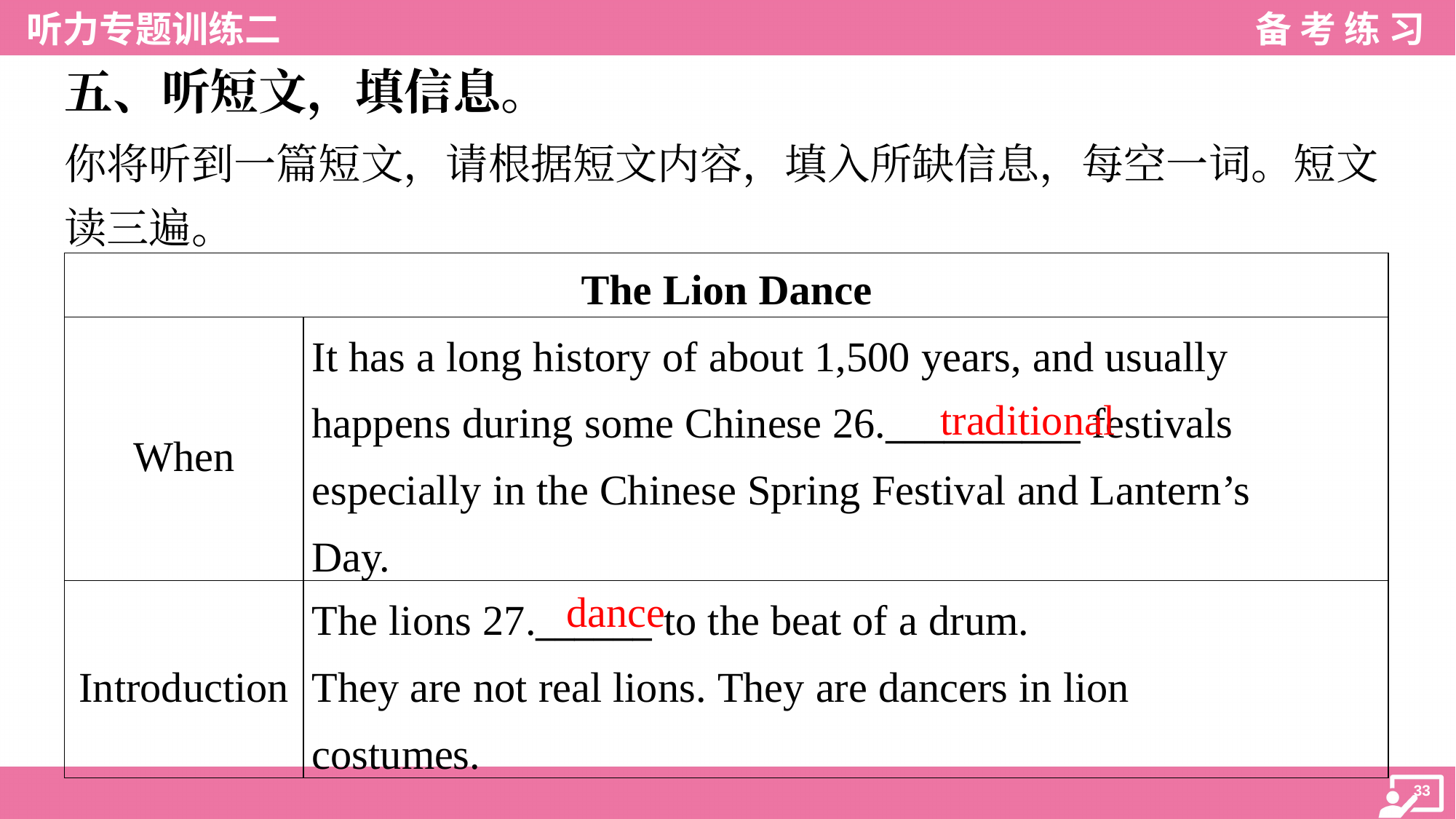

五、听短文，填信息。
你将听到一篇短文，请根据短文内容，填入所缺信息，每空一词。短文
读三遍。
| The Lion Dance |  |
| --- | --- |
| When | It has a long history of about 1,500 years, and usually happens during some Chinese 26.\_\_\_\_\_\_\_\_\_\_ festivals especially in the Chinese Spring Festival and Lantern’s Day. |
| Introduction | The lions 27.\_\_\_\_\_\_ to the beat of a drum. They are not real lions. They are dancers in lion costumes. |
traditional
dance